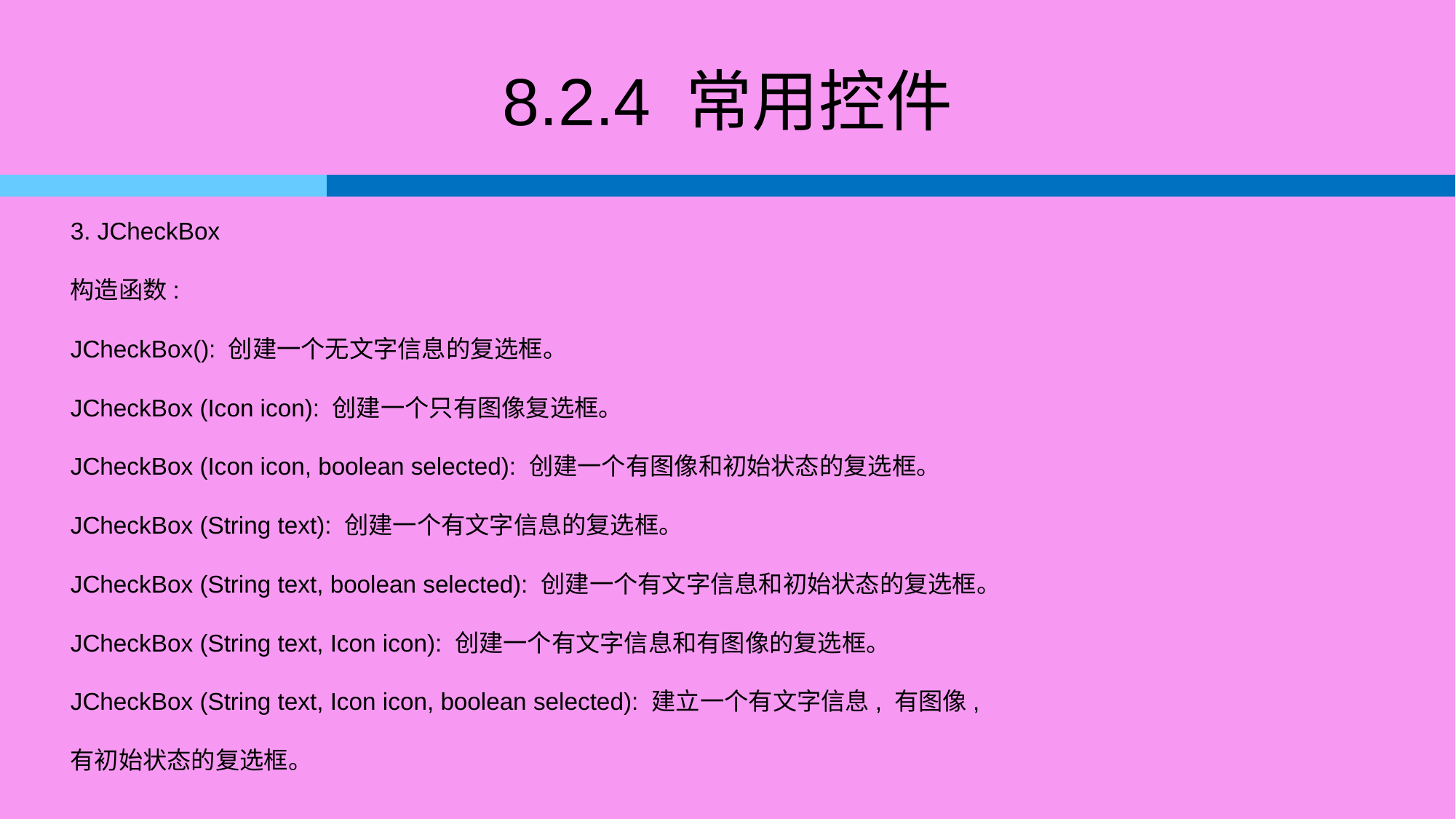

# 8.2.4 常用控件
3. JCheckBox
构造函数:
JCheckBox(): 创建一个无文字信息的复选框。
JCheckBox (Icon icon): 创建一个只有图像复选框。
JCheckBox (Icon icon, boolean selected): 创建一个有图像和初始状态的复选框。
JCheckBox (String text): 创建一个有文字信息的复选框。
JCheckBox (String text, boolean selected): 创建一个有文字信息和初始状态的复选框。
JCheckBox (String text, Icon icon): 创建一个有文字信息和有图像的复选框。
JCheckBox (String text, Icon icon, boolean selected): 建立一个有文字信息, 有图像,
有初始状态的复选框。